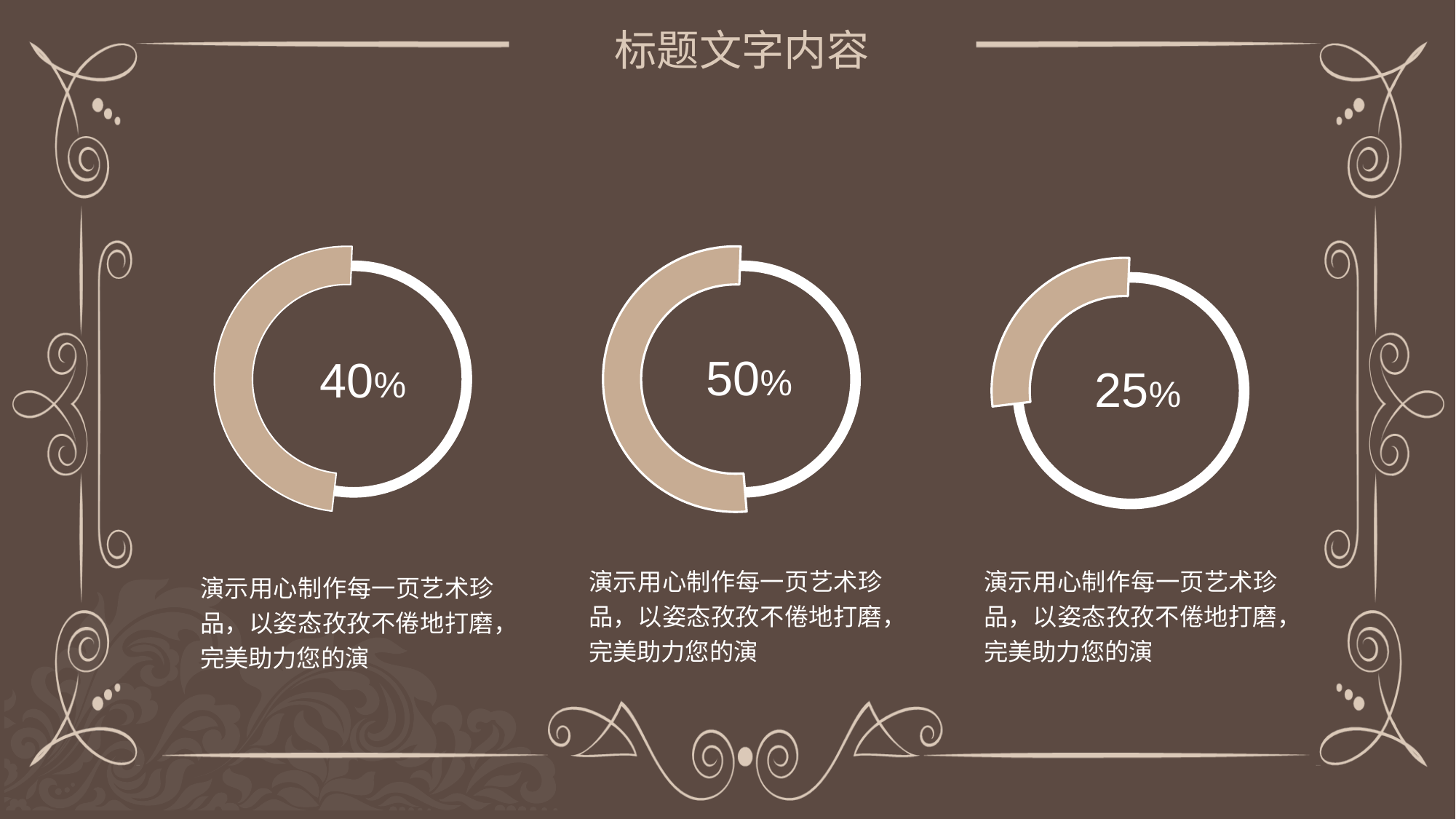

标题文字内容

40%

50%

25%
演示用心制作每一页艺术珍品，以姿态孜孜不倦地打磨，完美助力您的演
演示用心制作每一页艺术珍品，以姿态孜孜不倦地打磨，完美助力您的演
演示用心制作每一页艺术珍品，以姿态孜孜不倦地打磨，完美助力您的演